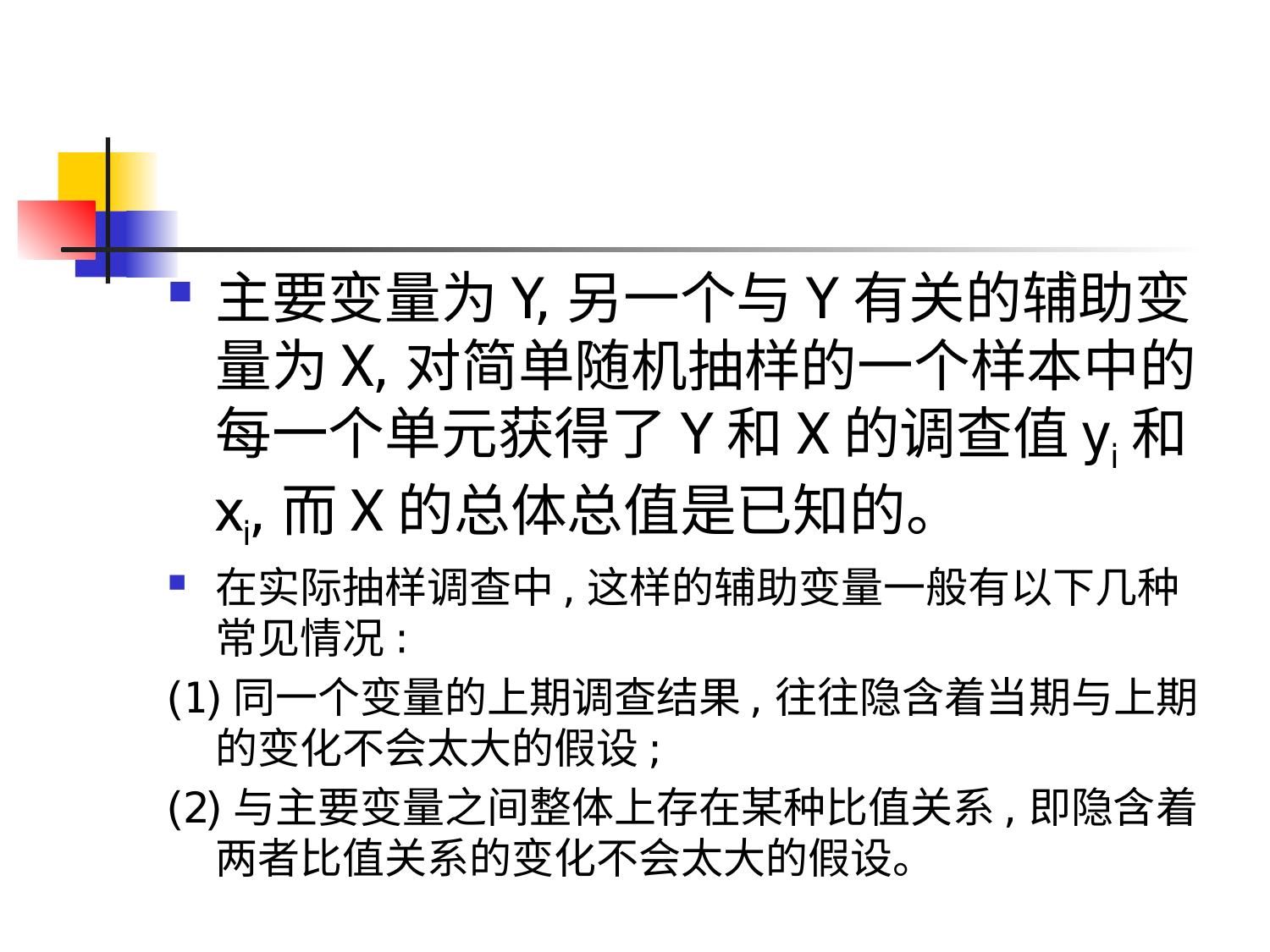

主要变量为Y,另一个与Y有关的辅助变量为X,对简单随机抽样的一个样本中的每一个单元获得了Y和X的调查值yi和xi,而X的总体总值是已知的。
在实际抽样调查中,这样的辅助变量一般有以下几种常见情况:
(1)同一个变量的上期调查结果,往往隐含着当期与上期的变化不会太大的假设;
(2)与主要变量之间整体上存在某种比值关系,即隐含着两者比值关系的变化不会太大的假设。